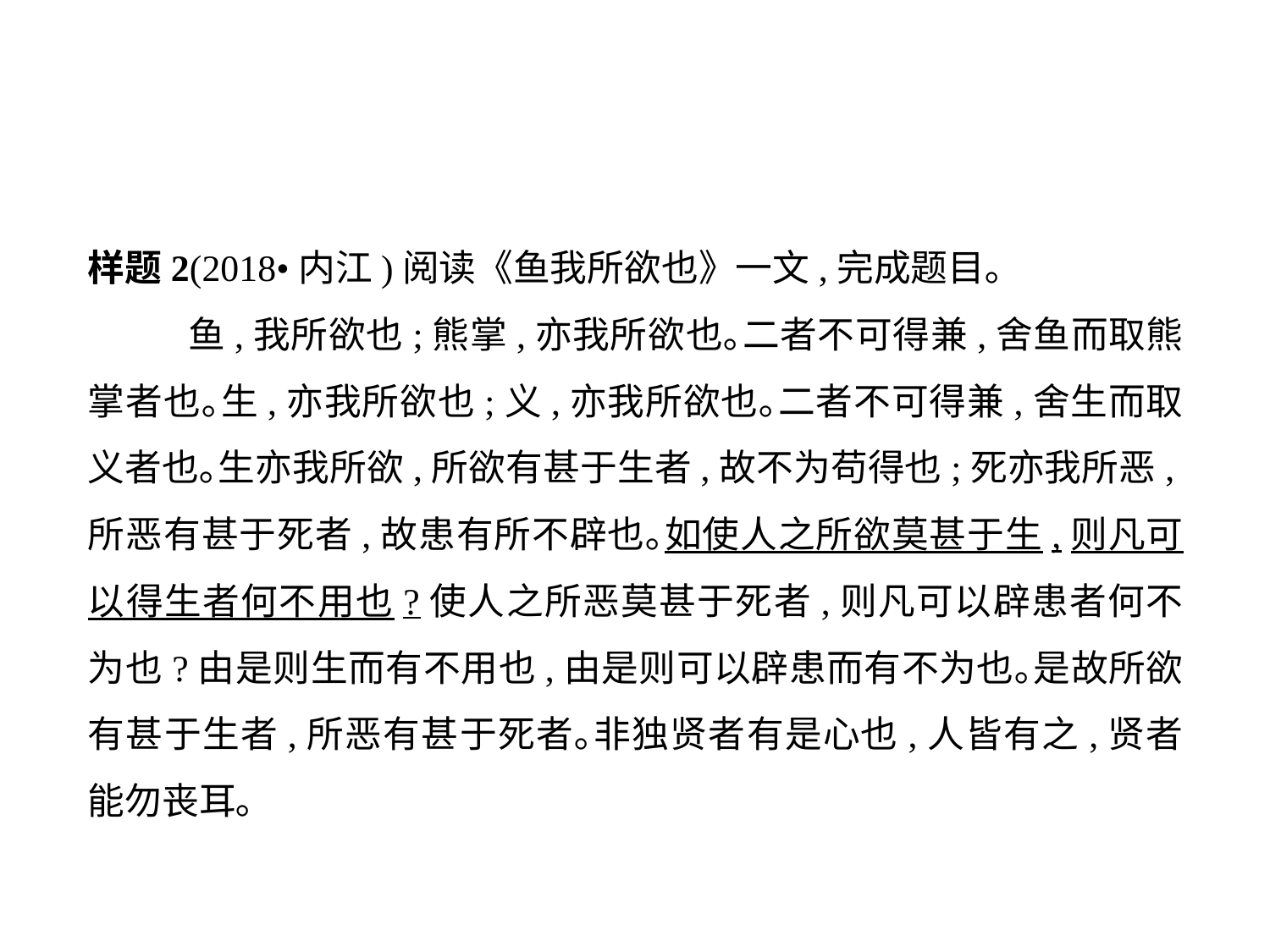

样题2(2018•内江)阅读《鱼我所欲也》一文,完成题目｡
鱼,我所欲也;熊掌,亦我所欲也｡二者不可得兼,舍鱼而取熊掌者也｡生,亦我所欲也;义,亦我所欲也｡二者不可得兼,舍生而取义者也｡生亦我所欲,所欲有甚于生者,故不为苟得也;死亦我所恶,所恶有甚于死者,故患有所不辟也｡如使人之所欲莫甚于生,则凡可以得生者何不用也?使人之所恶莫甚于死者,则凡可以辟患者何不为也?由是则生而有不用也,由是则可以辟患而有不为也｡是故所欲有甚于生者,所恶有甚于死者｡非独贤者有是心也,人皆有之,贤者能勿丧耳｡